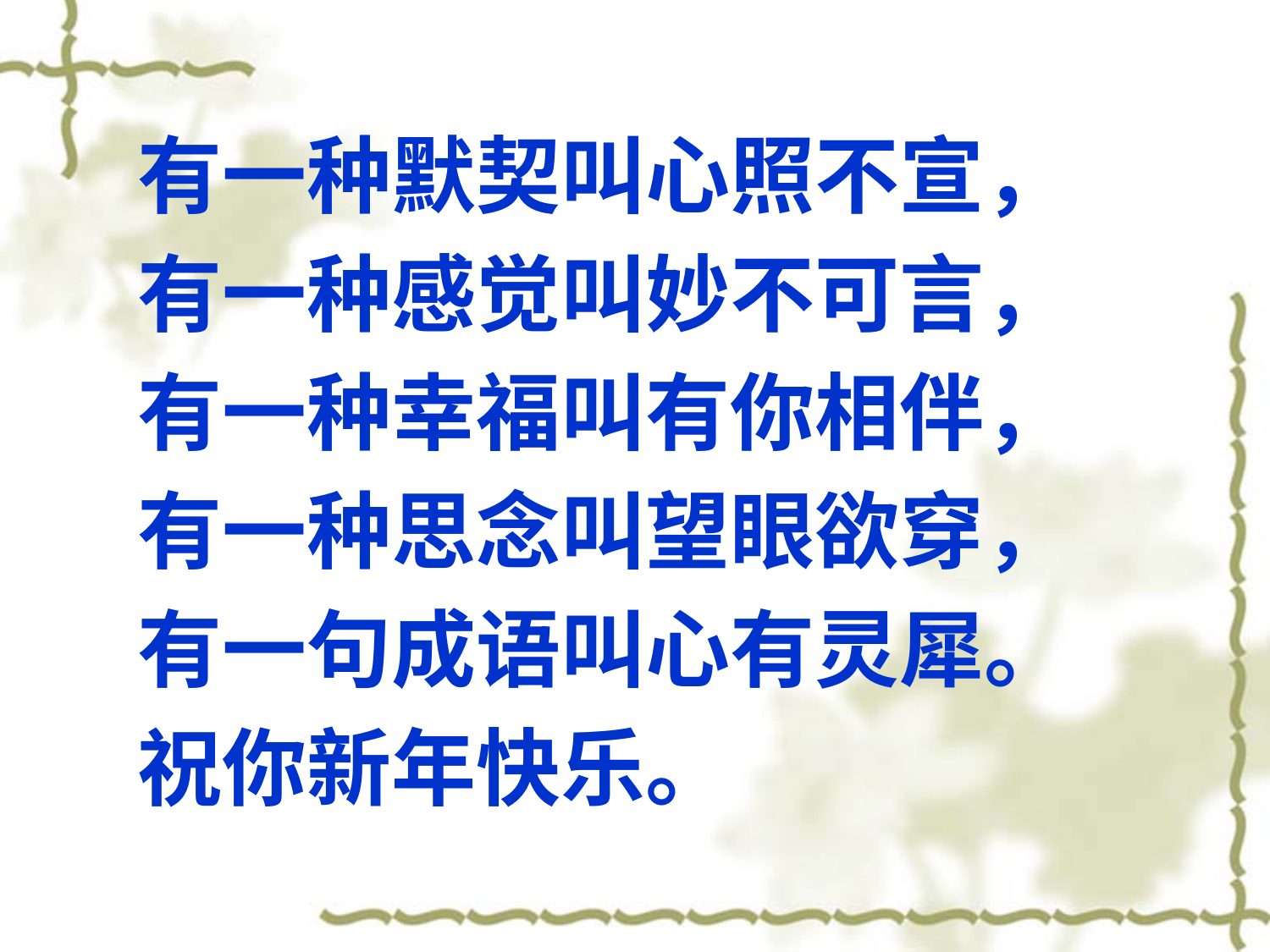

有一种默契叫心照不宣，
有一种感觉叫妙不可言，
有一种幸福叫有你相伴，
有一种思念叫望眼欲穿，
有一句成语叫心有灵犀。
祝你新年快乐。
82